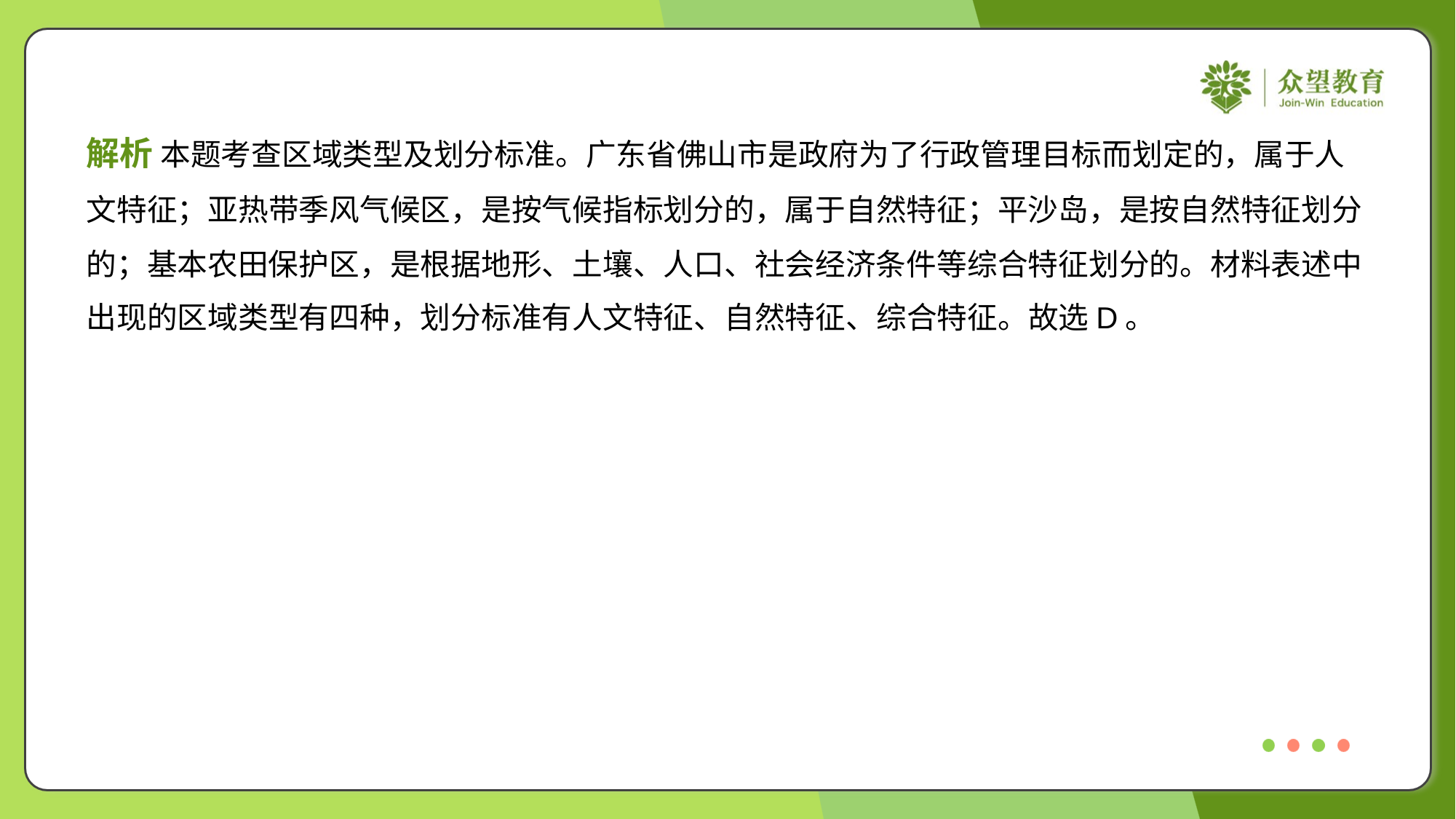

解析 本题考查区域类型及划分标准。广东省佛山市是政府为了行政管理目标而划定的，属于人
文特征；亚热带季风气候区，是按气候指标划分的，属于自然特征；平沙岛，是按自然特征划分
的；基本农田保护区，是根据地形、土壤、人口、社会经济条件等综合特征划分的。材料表述中
出现的区域类型有四种，划分标准有人文特征、自然特征、综合特征。故选D。